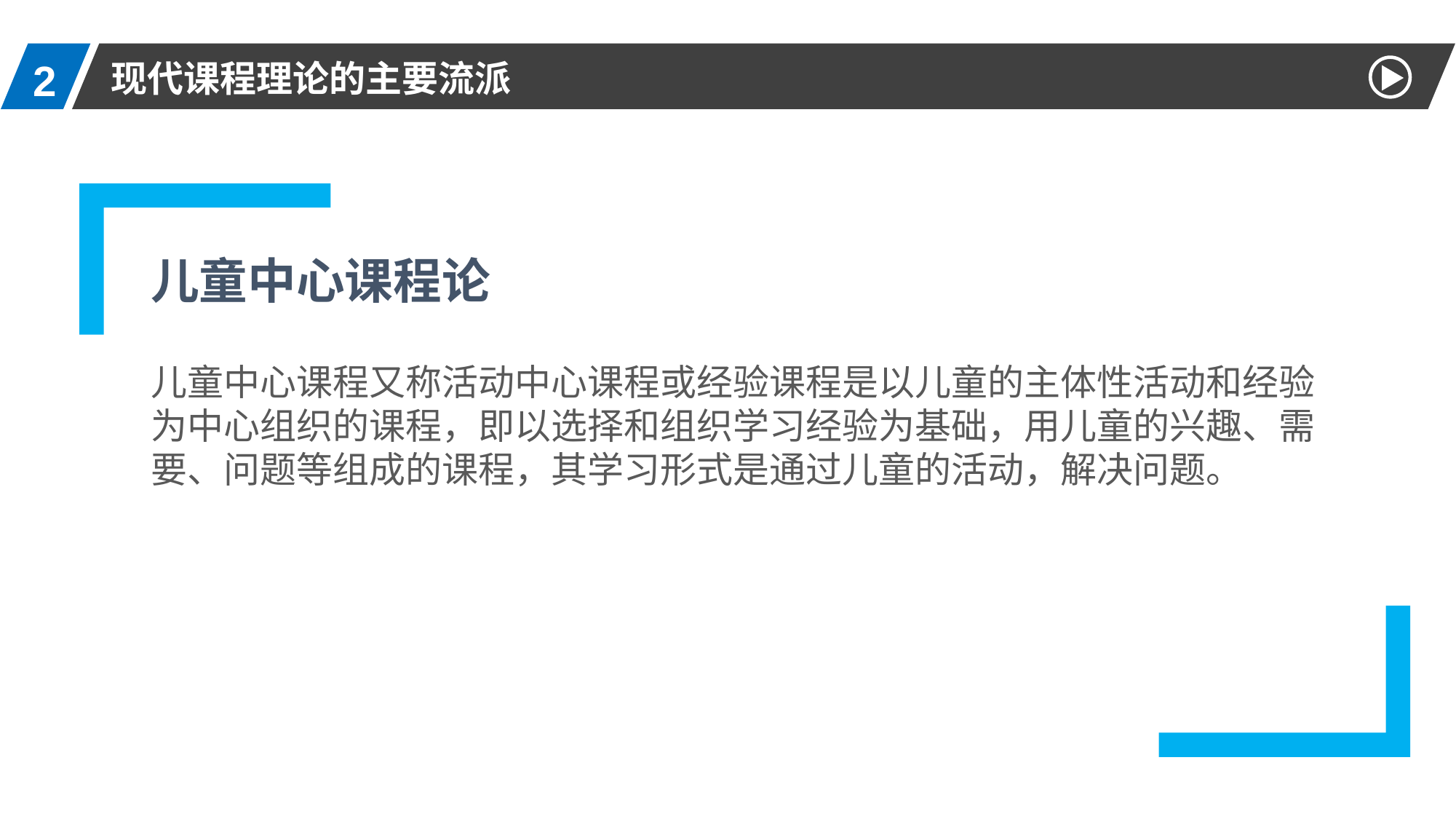

2
现代课程理论的主要流派

儿童中心课程论
儿童中心课程又称活动中心课程或经验课程是以儿童的主体性活动和经验为中心组织的课程，即以选择和组织学习经验为基础，用儿童的兴趣、需要、问题等组成的课程，其学习形式是通过儿童的活动，解决问题。